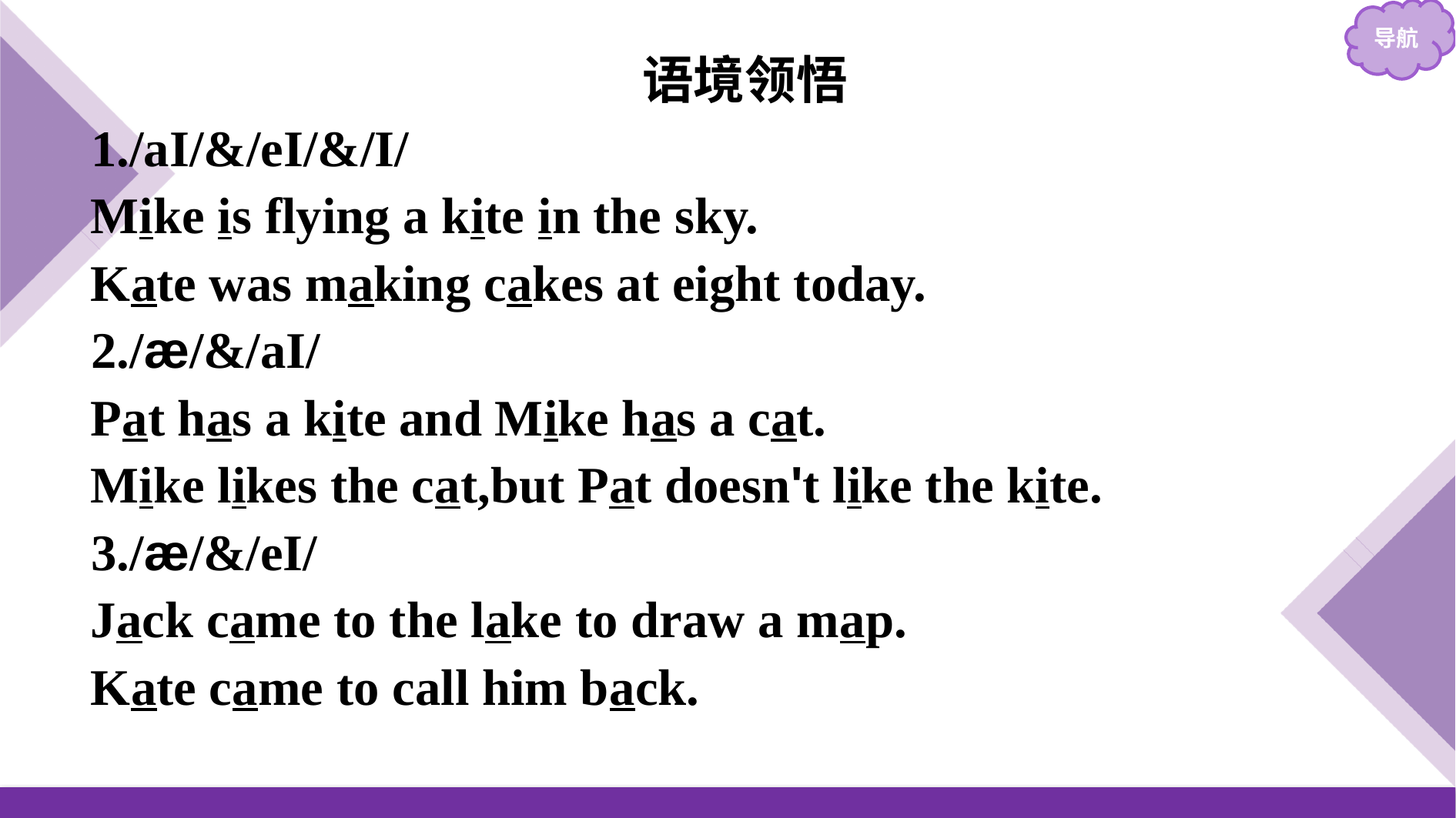

语境领悟
1./aI/&/eI/&/I/
Mike is flying a kite in the sky.
Kate was making cakes at eight today.
2./æ/&/aI/
Pat has a kite and Mike has a cat.
Mike likes the cat,but Pat doesn't like the kite.
3./æ/&/eI/
Jack came to the lake to draw a map.
Kate came to call him back.